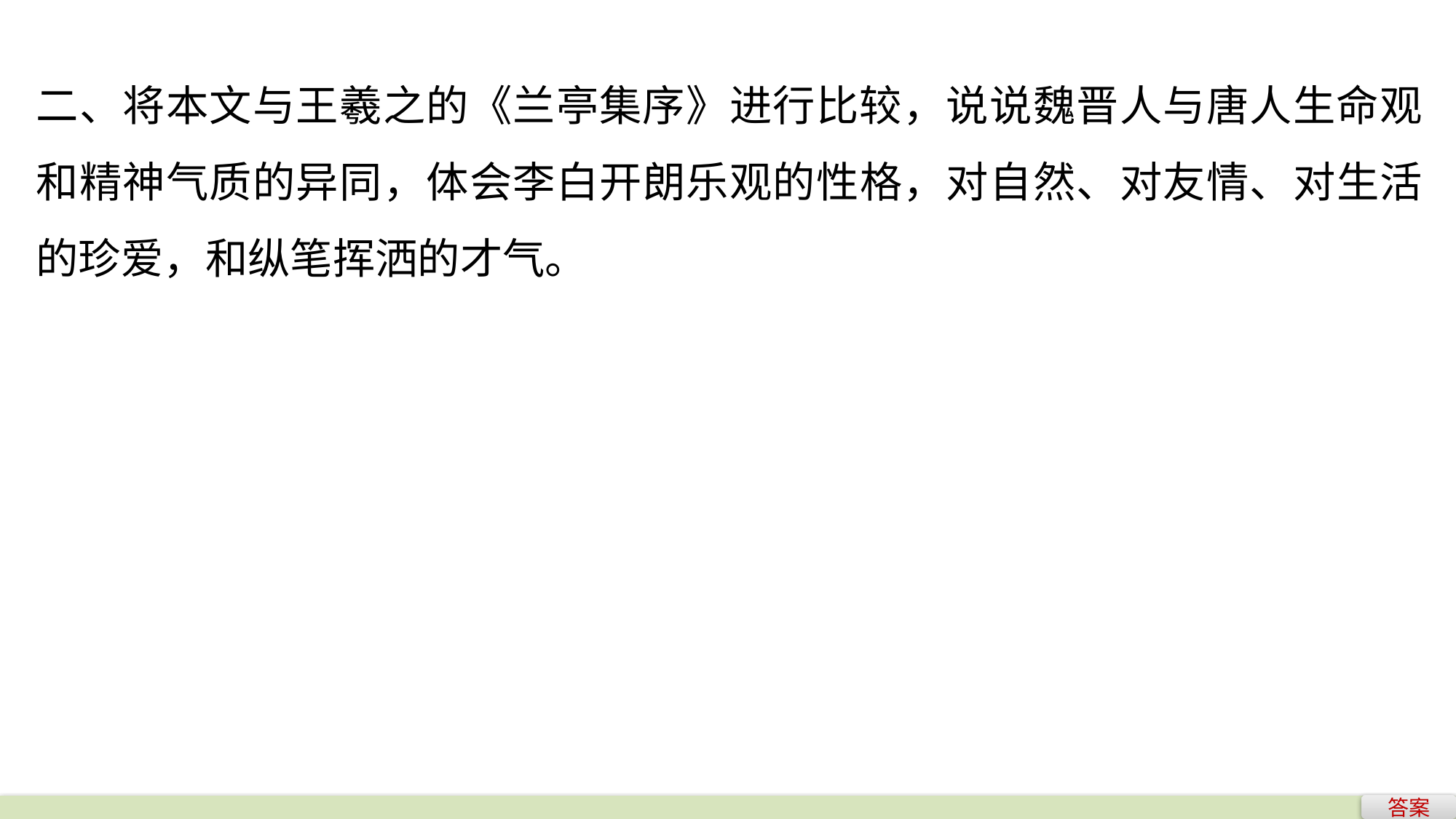

二、将本文与王羲之的《兰亭集序》进行比较，说说魏晋人与唐人生命观和精神气质的异同，体会李白开朗乐观的性格，对自然、对友情、对生活的珍爱，和纵笔挥洒的才气。
答案